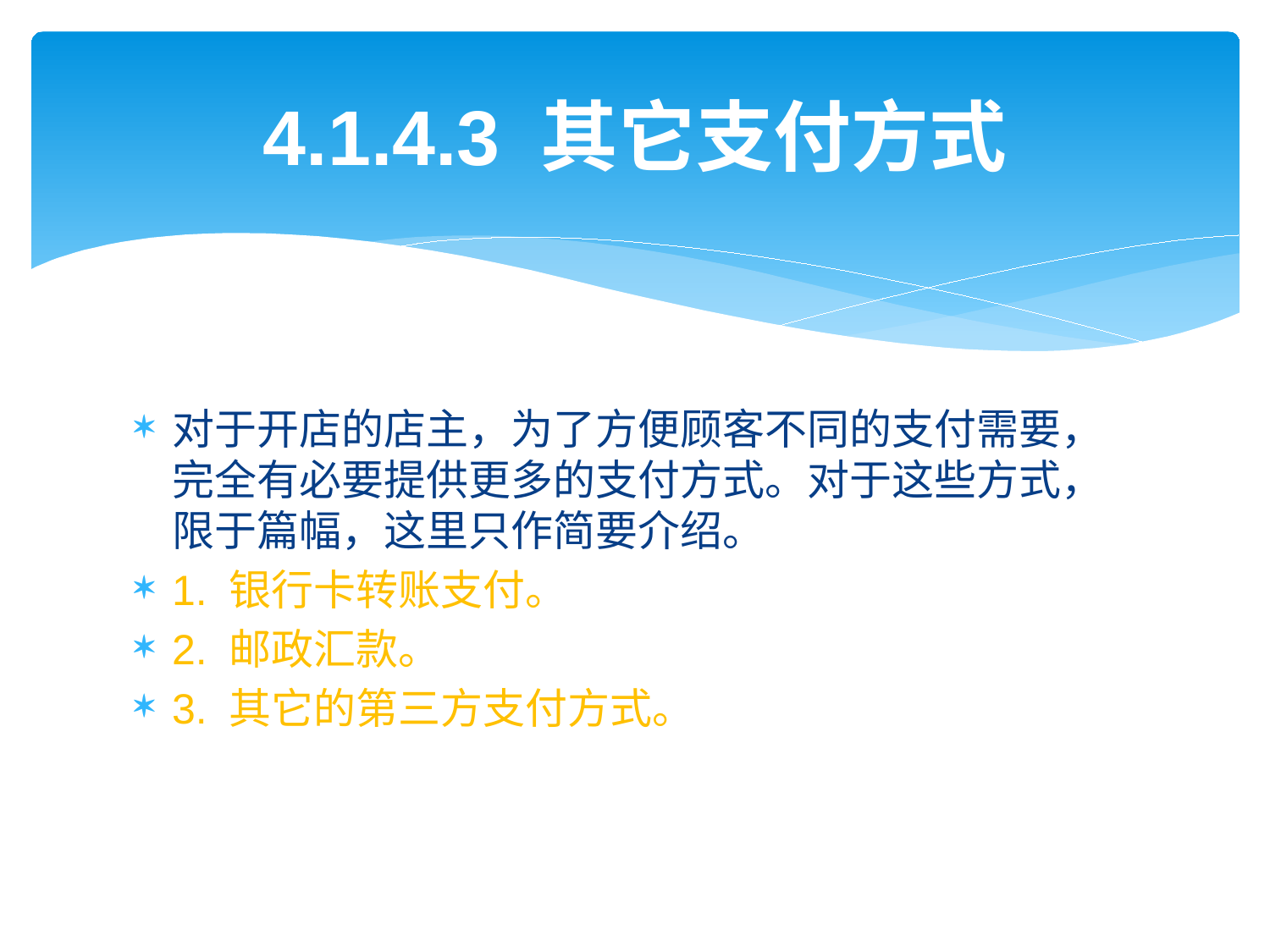

# 4.1.4.3 其它支付方式
对于开店的店主，为了方便顾客不同的支付需要，完全有必要提供更多的支付方式。对于这些方式，限于篇幅，这里只作简要介绍。
1. 银行卡转账支付。
2. 邮政汇款。
3. 其它的第三方支付方式。